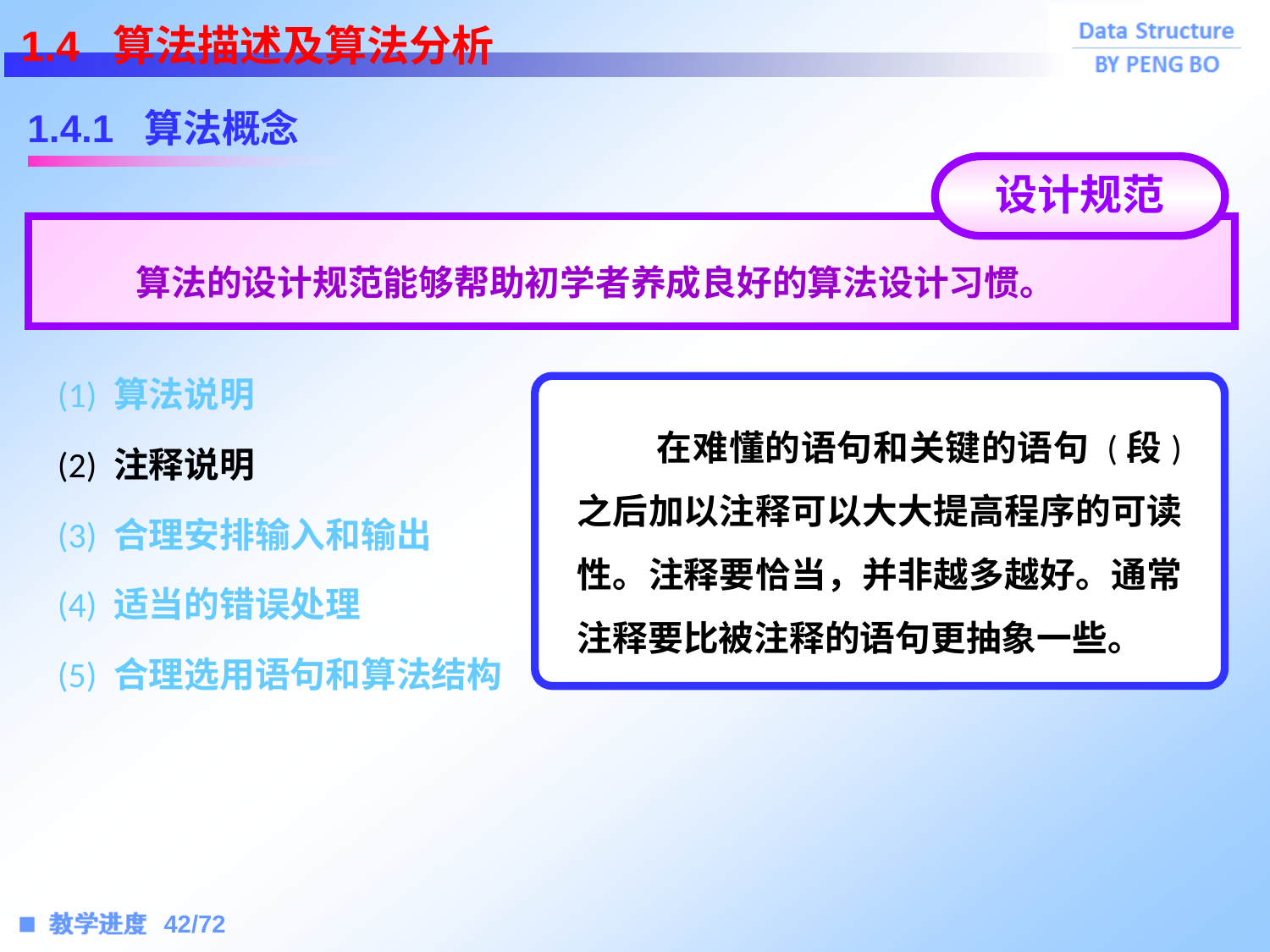

1.4  算法描述及算法分析

1.4.1  算法概念

设计规范

        算法的设计规范能够帮助初学者养成良好的算法设计习惯。
(1) 算法说明

        在难懂的语句和关键的语句 (段) 之后加以注释可以大大提高程序的可读性。注释要恰当，并非越多越好。通常注释要比被注释的语句更抽象一些。
(2) 注释说明
(3) 合理安排输入和输出
(4) 适当的错误处理
(5) 合理选用语句和算法结构